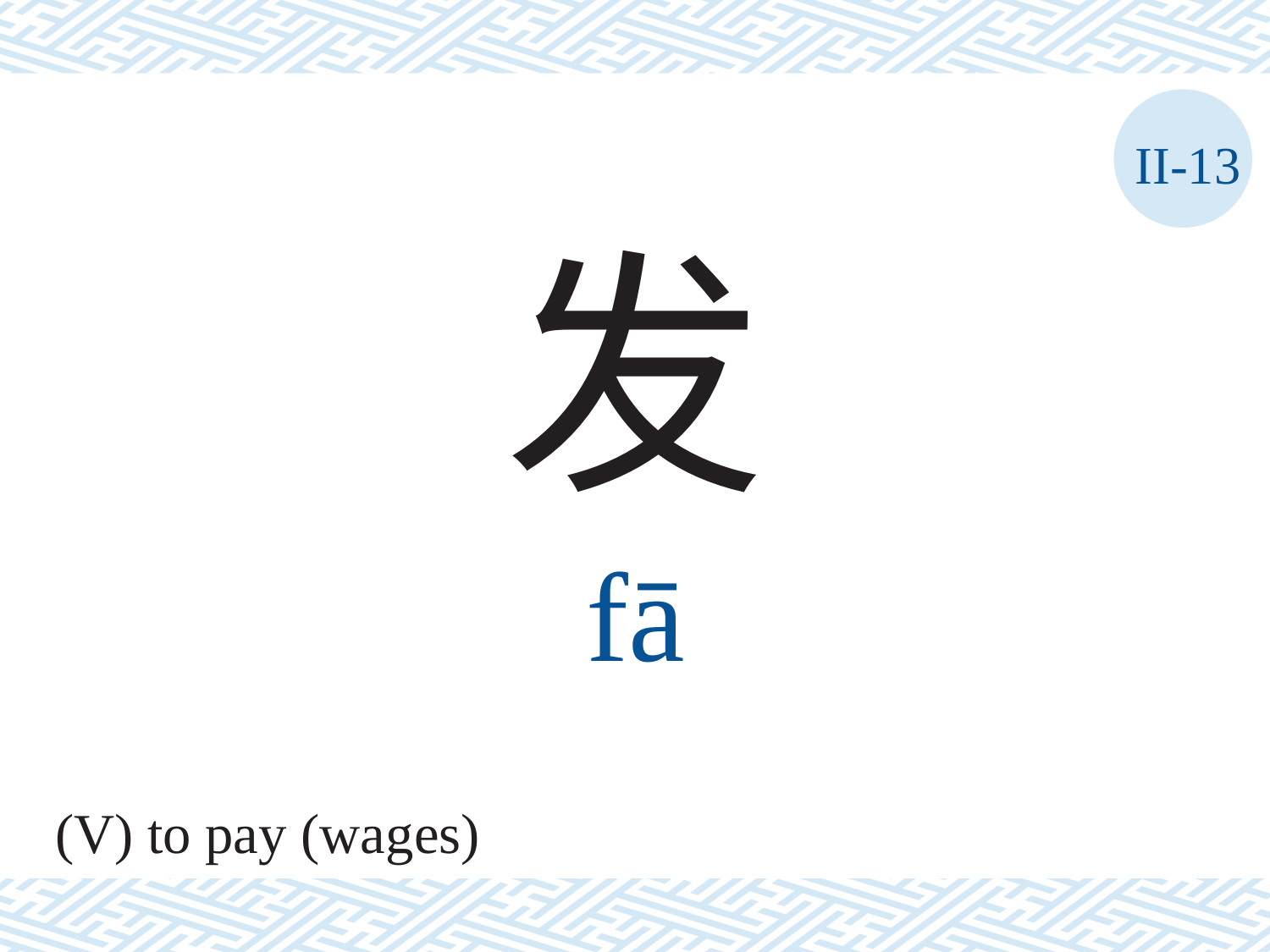

II-13
发
fā
(V) to pay (wages)